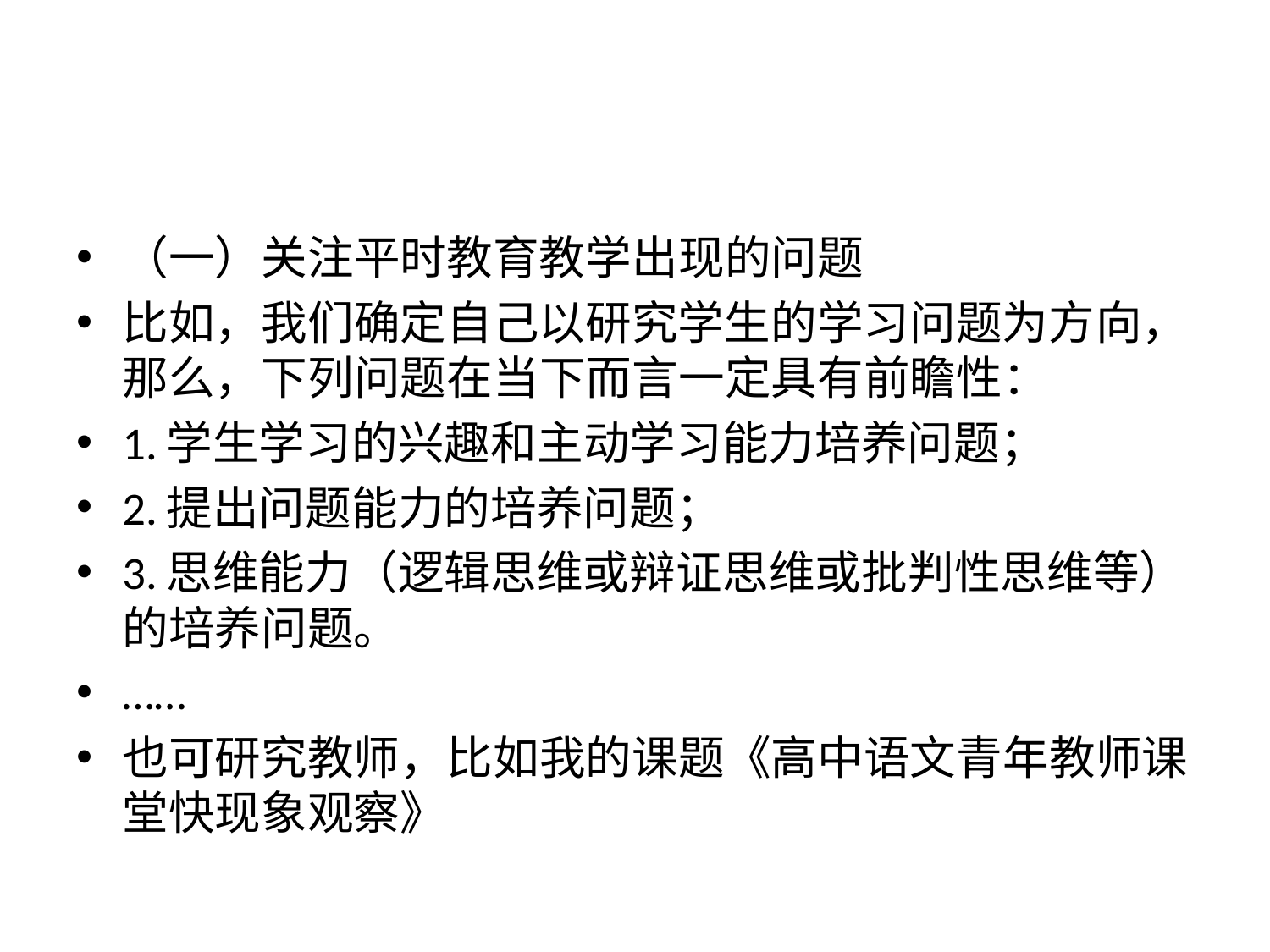

#
（一）关注平时教育教学出现的问题
比如，我们确定自己以研究学生的学习问题为方向，那么，下列问题在当下而言一定具有前瞻性：
1.学生学习的兴趣和主动学习能力培养问题；
2.提出问题能力的培养问题；
3.思维能力（逻辑思维或辩证思维或批判性思维等）的培养问题。
……
也可研究教师，比如我的课题《高中语文青年教师课堂快现象观察》